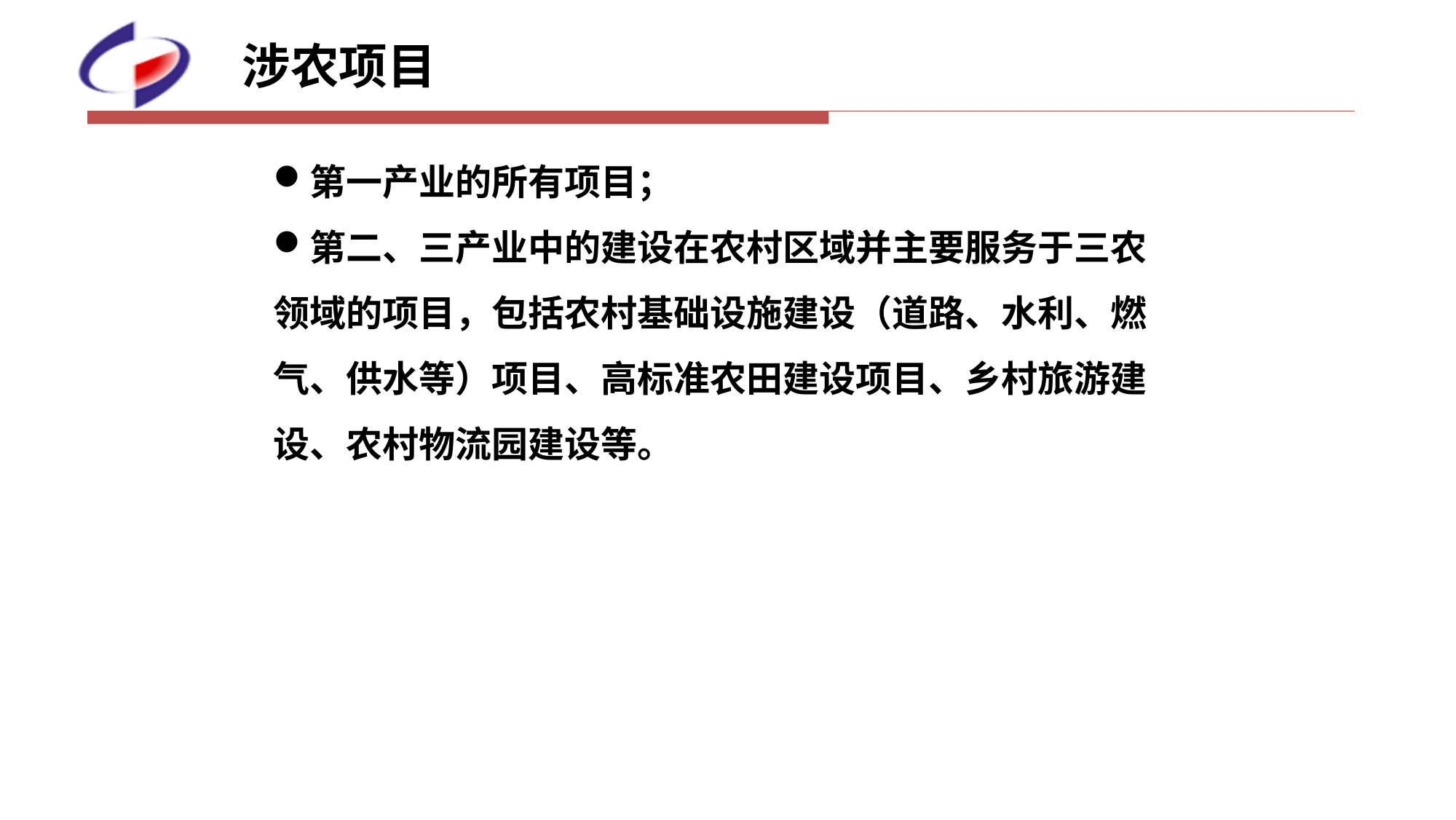

涉农项目
第一产业的所有项目；
第二、三产业中的建设在农村区域并主要服务于三农领域的项目，包括农村基础设施建设（道路、水利、燃气、供水等）项目、高标准农田建设项目、乡村旅游建设、农村物流园建设等。